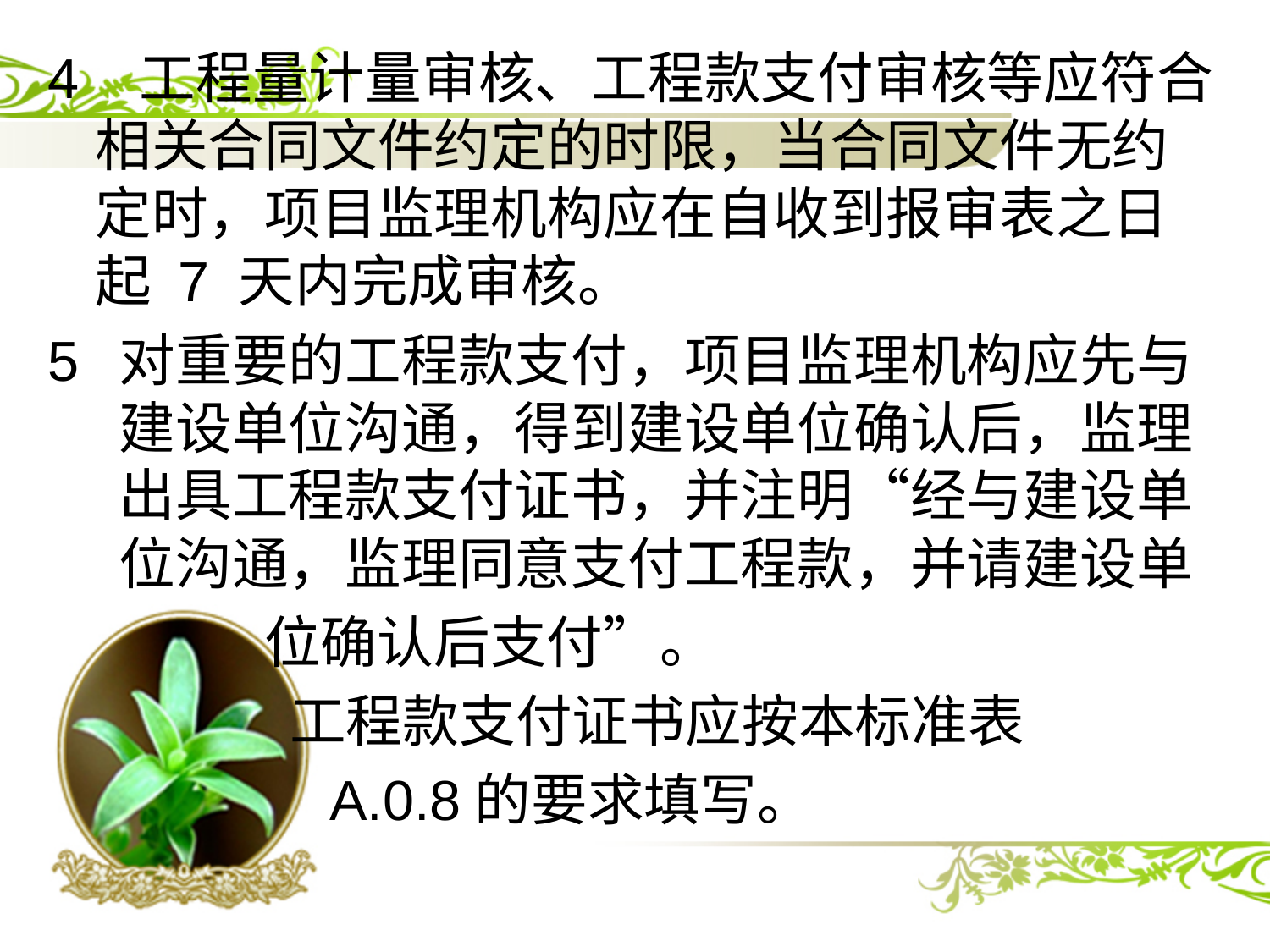

4   工程量计量审核、工程款支付审核等应符合相关合同文件约定的时限，当合同文件无约定时，项目监理机构应在自收到报审表之日起 7 天内完成审核。
对重要的工程款支付，项目监理机构应先与建设单位沟通，得到建设单位确认后，监理出具工程款支付证书，并注明“经与建设单位沟通，监理同意支付工程款，并请建设单
                位确认后支付”。
                  工程款支付证书应按本标准表
                  A.0.8的要求填写。